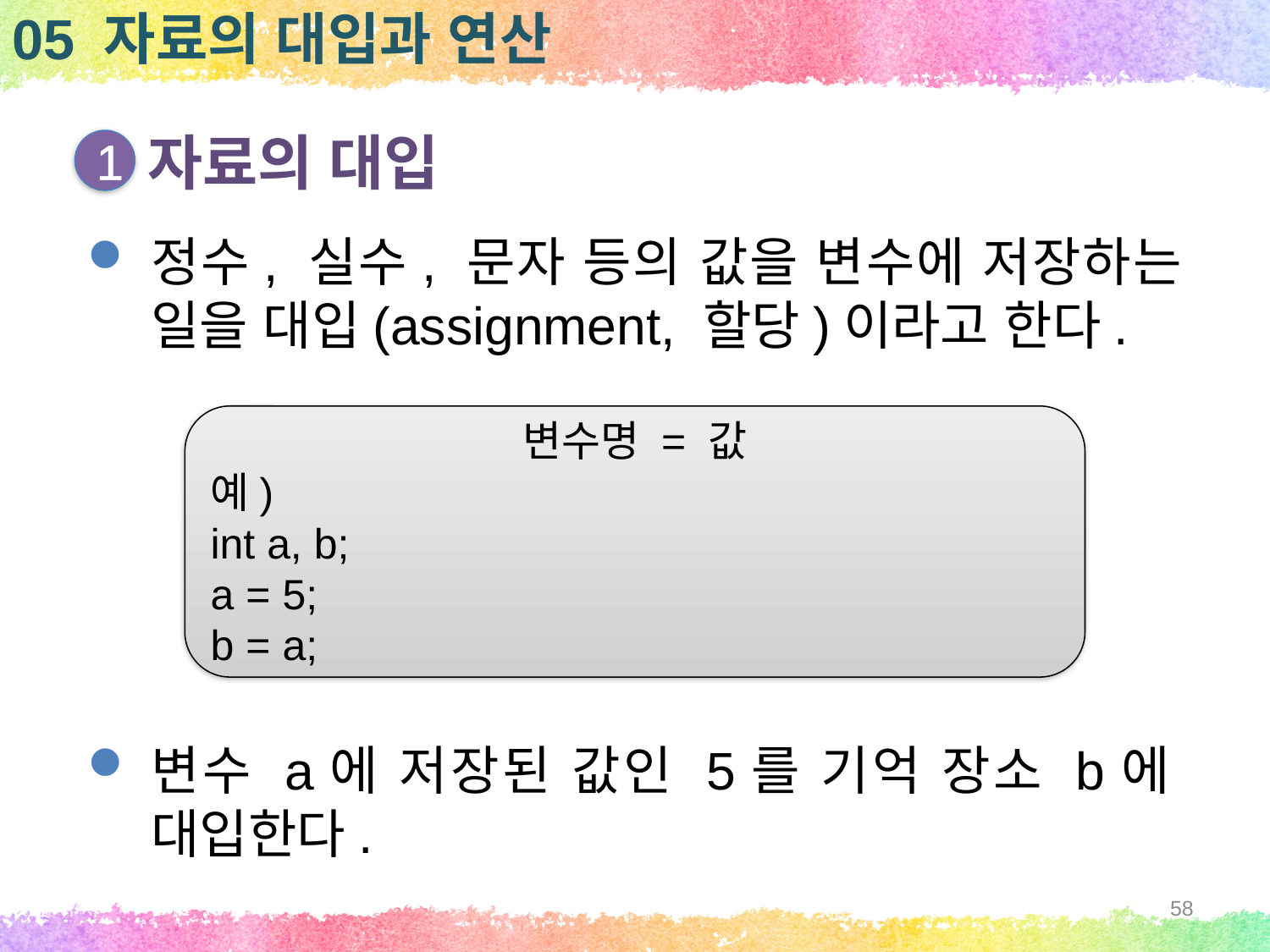

05 자료의 대입과 연산
자료의 대입
1
정수, 실수, 문자 등의 값을 변수에 저장하는 일을 대입(assignment, 할당)이라고 한다.
변수명 = 값
예)
int a, b;
a = 5;
b = a;
변수 a에 저장된 값인 5를 기억 장소 b에 대입한다.
58